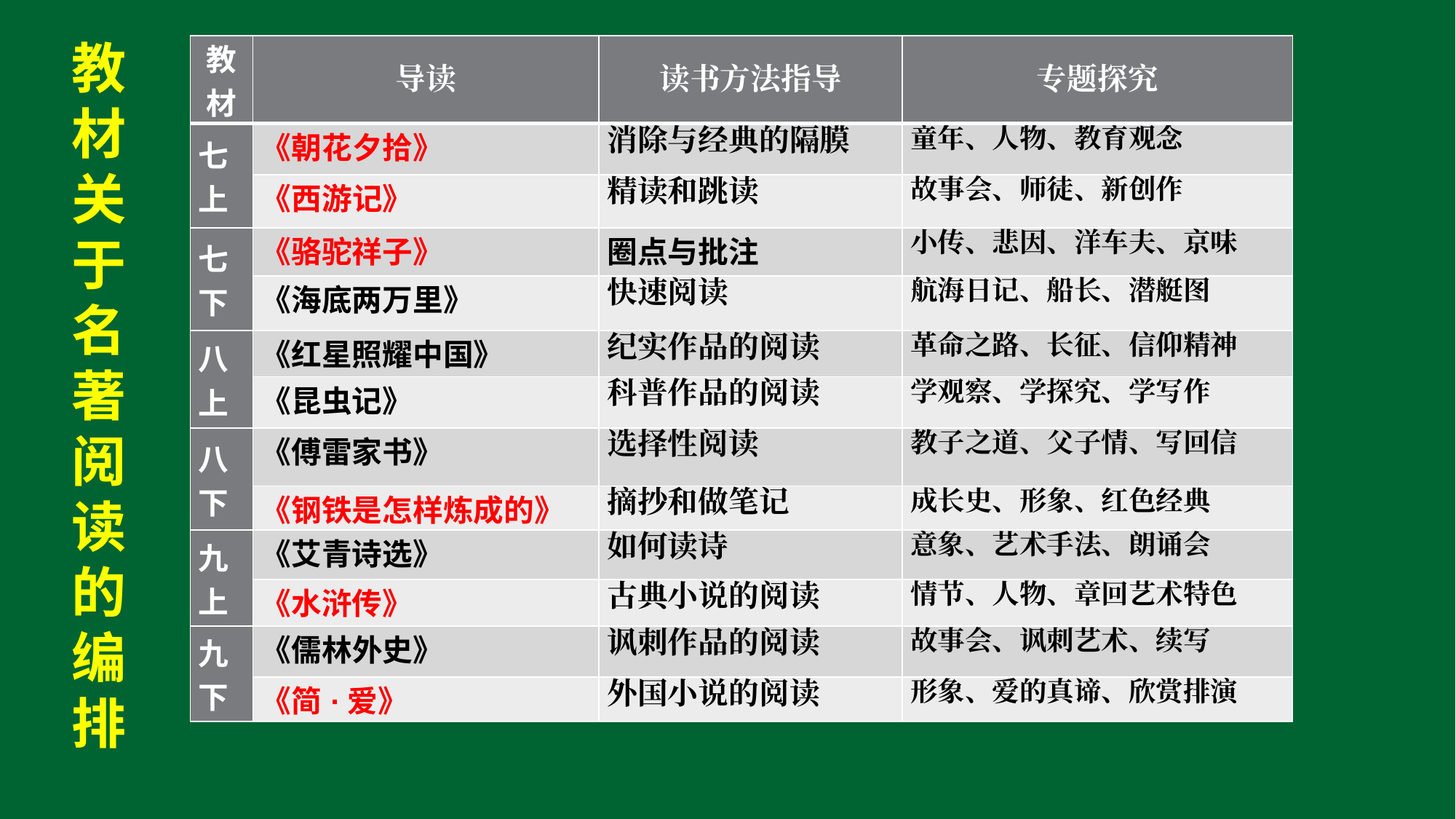

# 教材关于名著阅读的编排
| 教材 | 导读 | 读书方法指导 | 专题探究 |
| --- | --- | --- | --- |
| 七上 | 《朝花夕拾》 | 消除与经典的隔膜 | 童年、人物、教育观念 |
|  | 《西游记》 | 精读和跳读 | 故事会、师徒、新创作 |
| 七下 | 《骆驼祥子》 | 圈点与批注 | 小传、悲因、洋车夫、京味 |
|  | 《海底两万里》 | 快速阅读 | 航海日记、船长、潜艇图 |
| 八上 | 《红星照耀中国》 | 纪实作品的阅读 | 革命之路、长征、信仰精神 |
|  | 《昆虫记》 | 科普作品的阅读 | 学观察、学探究、学写作 |
| 八下 | 《傅雷家书》 | 选择性阅读 | 教子之道、父子情、写回信 |
|  | 《钢铁是怎样炼成的》 | 摘抄和做笔记 | 成长史、形象、红色经典 |
| 九上 | 《艾青诗选》 | 如何读诗 | 意象、艺术手法、朗诵会 |
|  | 《水浒传》 | 古典小说的阅读 | 情节、人物、章回艺术特色 |
| 九下 | 《儒林外史》 | 讽刺作品的阅读 | 故事会、讽刺艺术、续写 |
|  | 《简·爱》 | 外国小说的阅读 | 形象、爱的真谛、欣赏排演 |